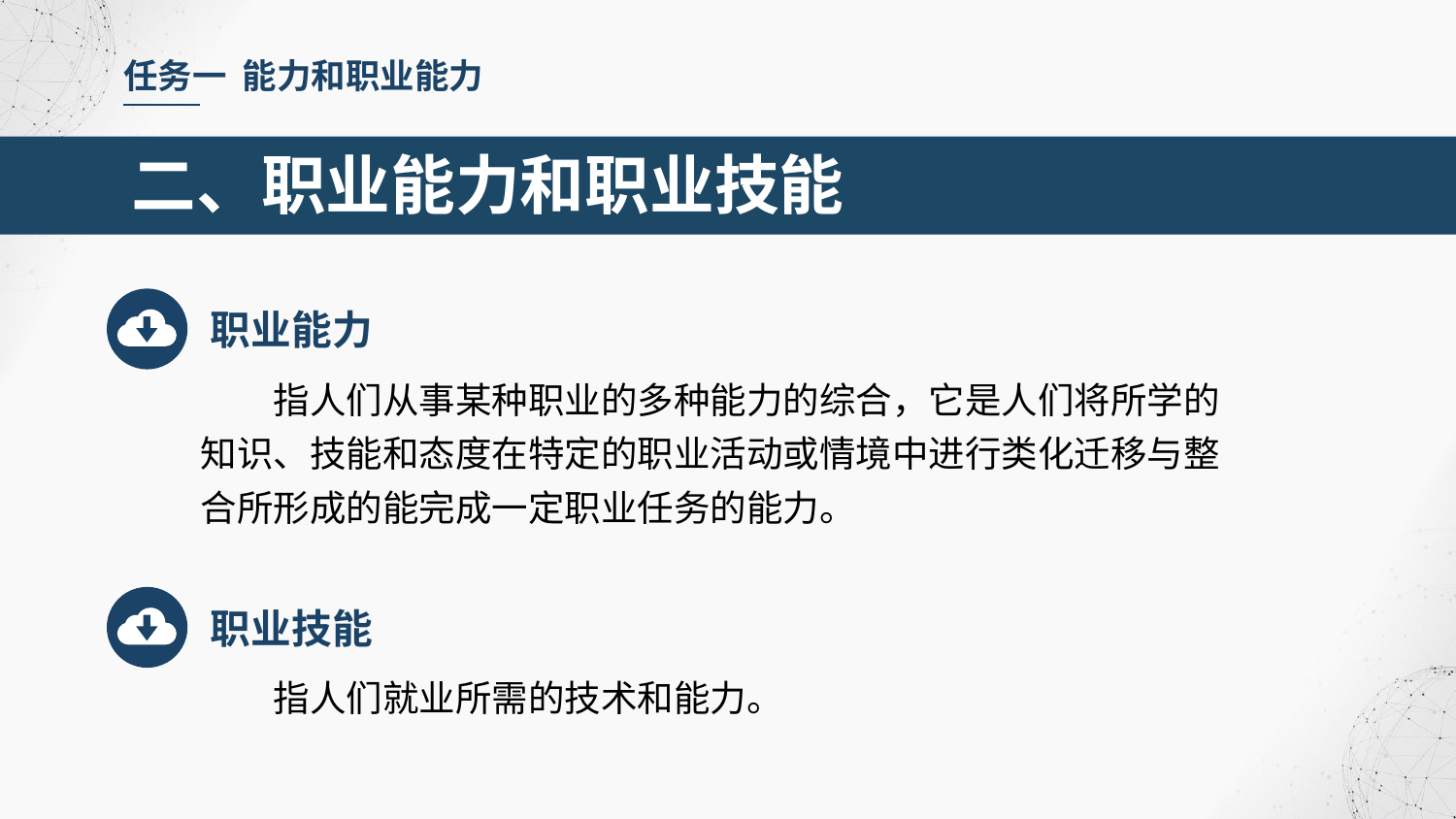

任务一  能力和职业能力

二、职业能力和职业技能

职业能力
指人们从事某种职业的多种能力的综合，它是人们将所学的知识、技能和态度在特定的职业活动或情境中进行类化迁移与整合所形成的能完成一定职业任务的能力。

职业技能
指人们就业所需的技术和能力。